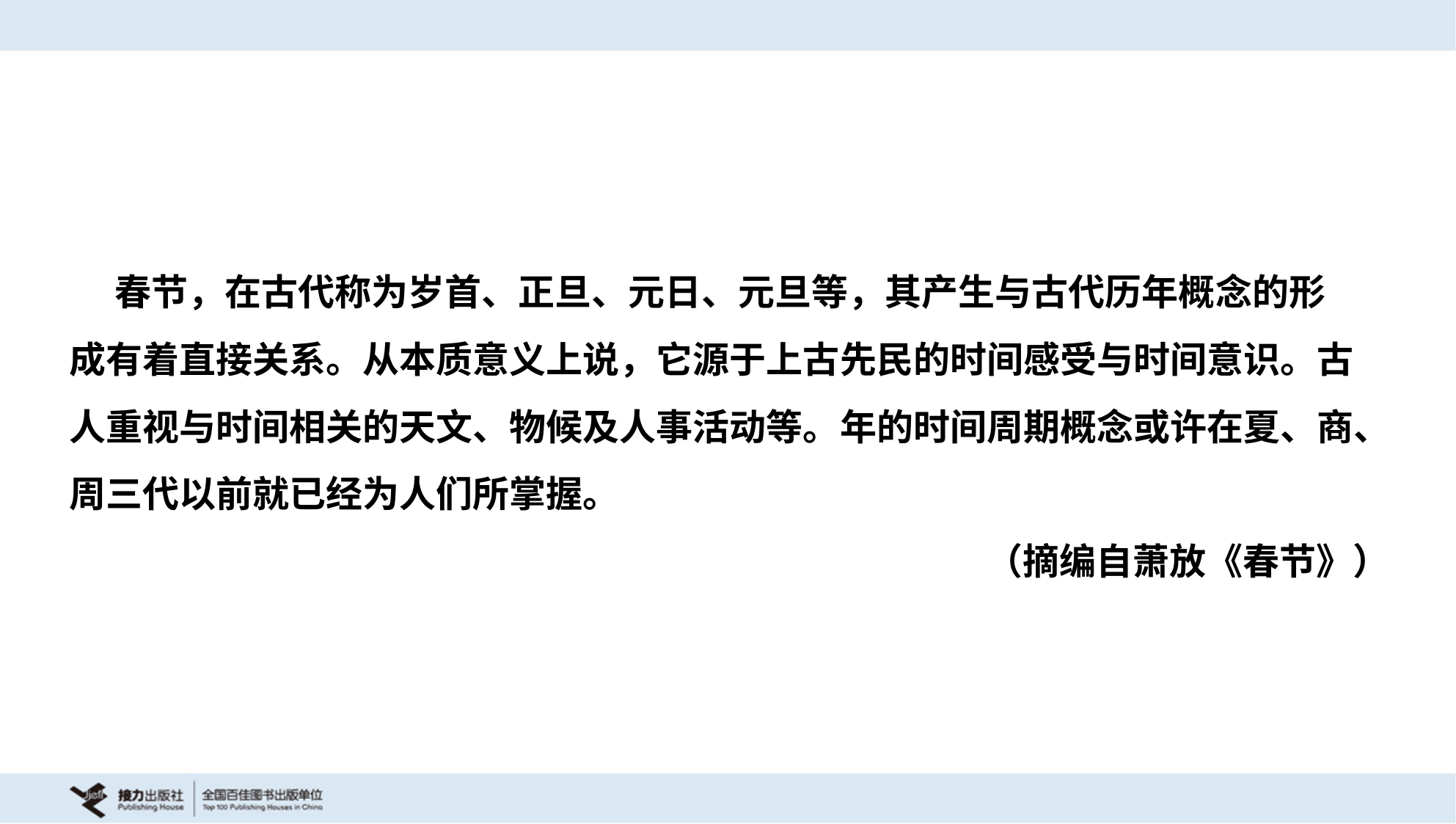

春节，在古代称为岁首、正旦、元日、元旦等，其产生与古代历年概念的形
成有着直接关系。从本质意义上说，它源于上古先民的时间感受与时间意识。古
人重视与时间相关的天文、物候及人事活动等。年的时间周期概念或许在夏、商、
周三代以前就已经为人们所掌握。
（摘编自萧放《春节》）